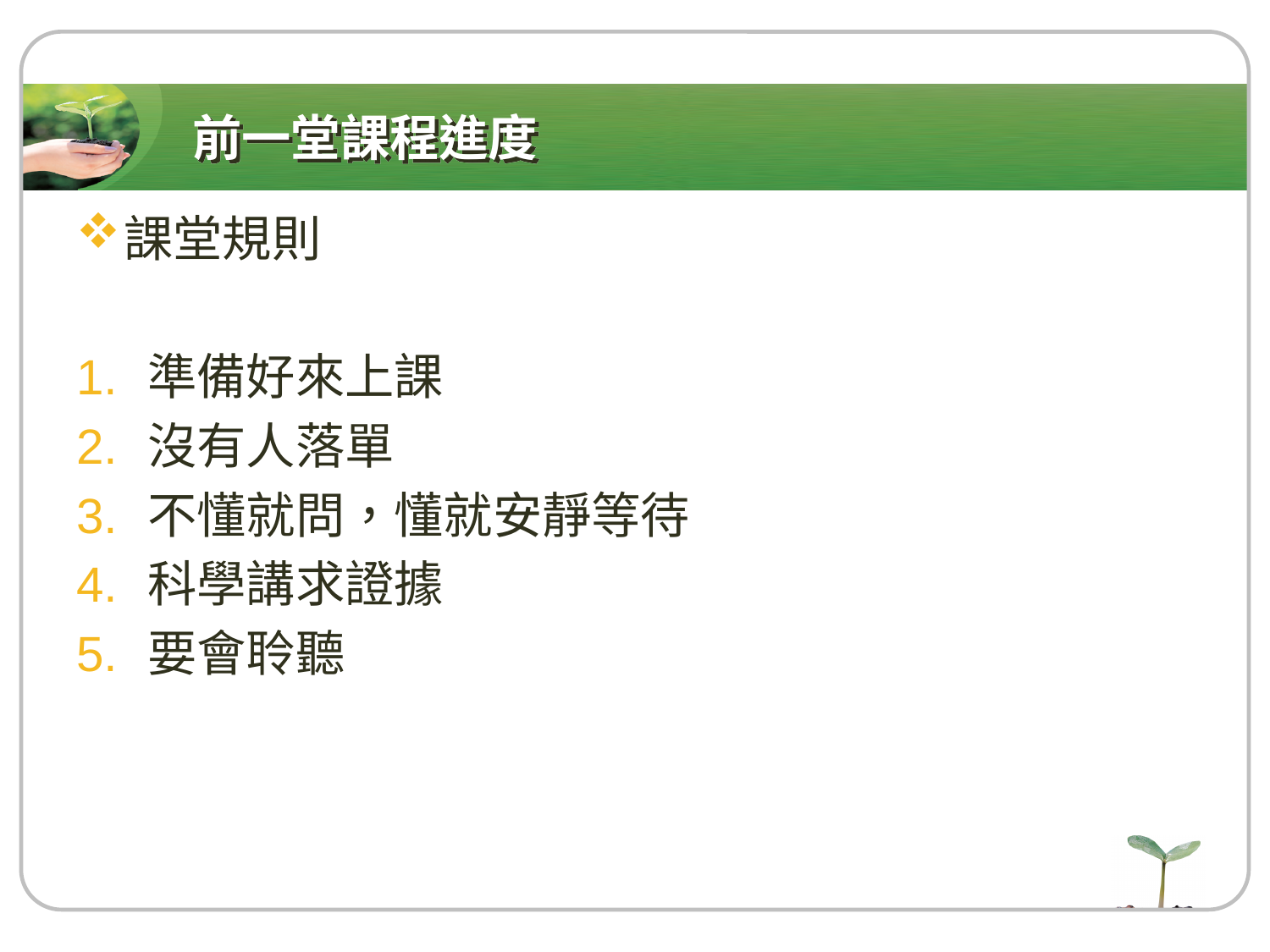

# 前一堂課程進度
課堂規則

準備好來上課
沒有人落單
不懂就問，懂就安靜等待
科學講求證據
要會聆聽